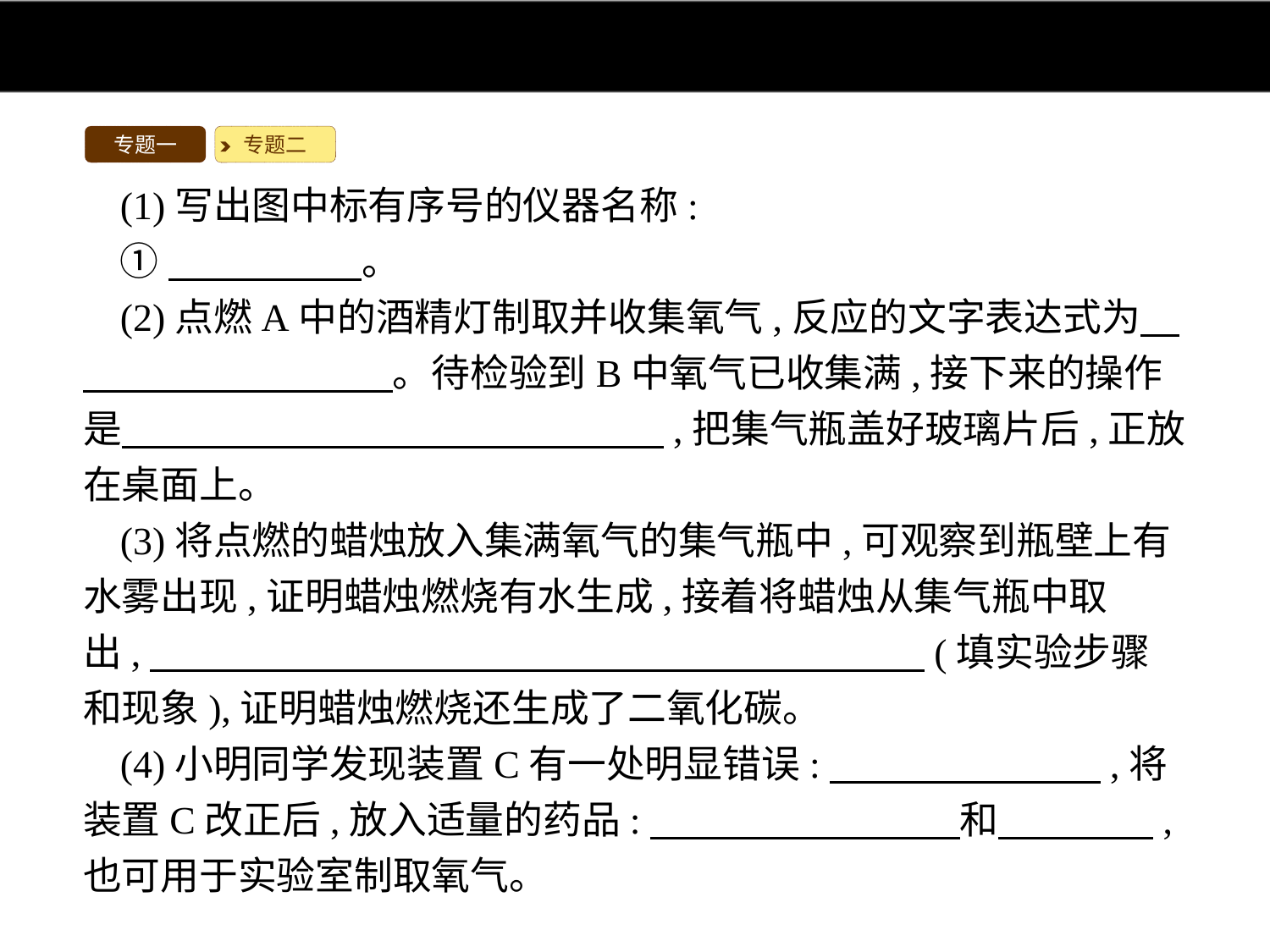

专题一
专题二

(1)写出图中标有序号的仪器名称:
①　　　　　。
(2)点燃A中的酒精灯制取并收集氧气,反应的文字表达式为　　　　　　　　　。待检验到B中氧气已收集满,接下来的操作是　　　　　　　　　　　　　　,把集气瓶盖好玻璃片后,正放在桌面上。
(3)将点燃的蜡烛放入集满氧气的集气瓶中,可观察到瓶壁上有水雾出现,证明蜡烛燃烧有水生成,接着将蜡烛从集气瓶中取出,　　　　　　　　　　　　　　　　　　　　(填实验步骤和现象),证明蜡烛燃烧还生成了二氧化碳。
(4)小明同学发现装置C有一处明显错误:　　　　　　　,将装置C改正后,放入适量的药品:　　　　　　　　和　　　　,也可用于实验室制取氧气。